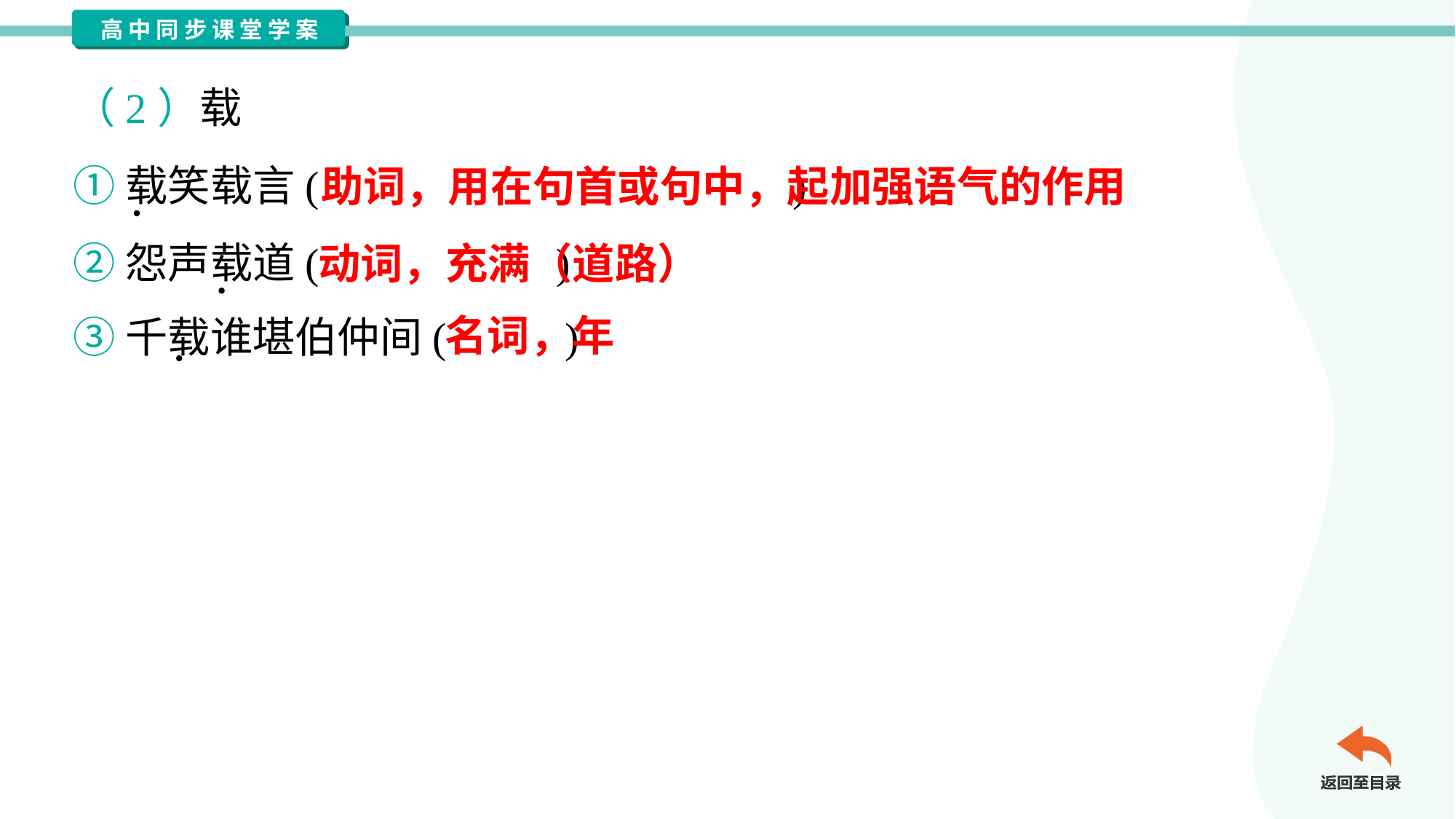

（2）载
①载笑载言(                                        )
②怨声载道(                    )
③千载谁堪伯仲间(          )
助词，用在句首或句中，起加强语气的作用
动词，充满（道路）

名词，年